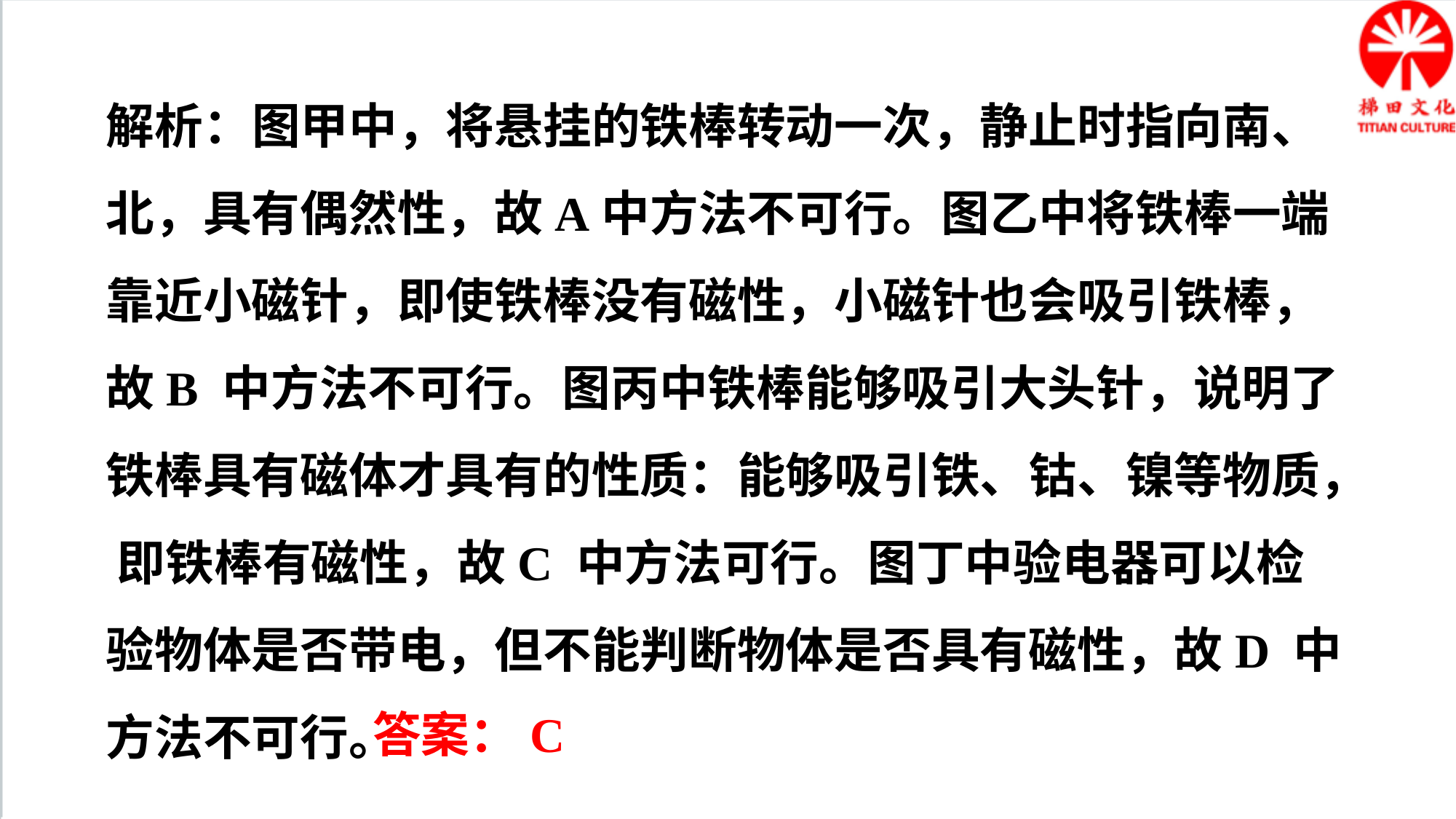

解析：图甲中，将悬挂的铁棒转动一次，静止时指向南、北，具有偶然性，故A中方法不可行。图乙中将铁棒一端靠近小磁针，即使铁棒没有磁性，小磁针也会吸引铁棒，故B 中方法不可行。图丙中铁棒能够吸引大头针，说明了铁棒具有磁体才具有的性质：能够吸引铁、钴、镍等物质， 即铁棒有磁性，故C 中方法可行。图丁中验电器可以检验物体是否带电，但不能判断物体是否具有磁性，故D 中方法不可行。
答案：C